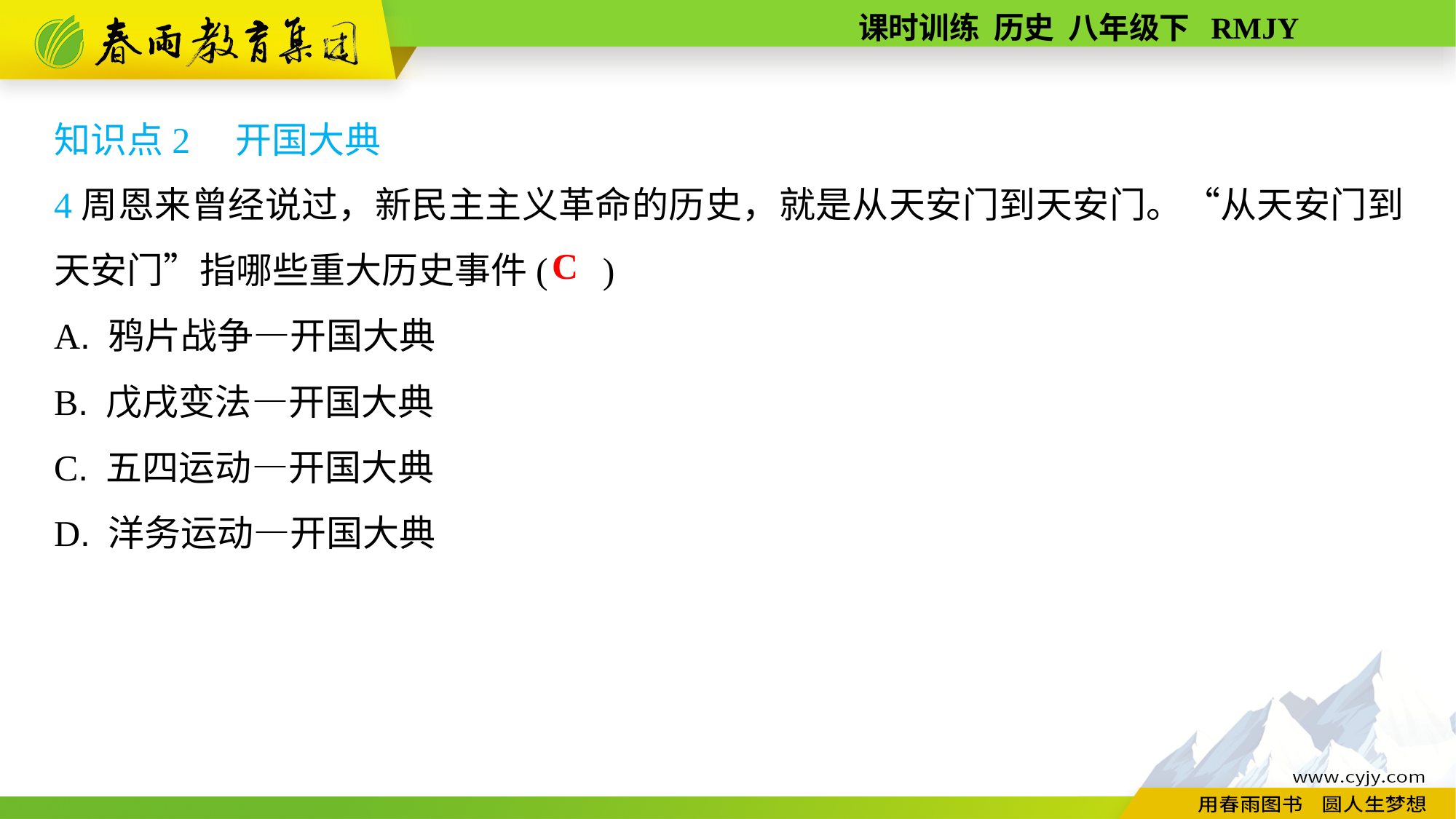

知识点2　开国大典
4周恩来曾经说过，新民主主义革命的历史，就是从天安门到天安门。“从天安门到天安门”指哪些重大历史事件(      )
A. 鸦片战争—开国大典
B. 戊戌变法—开国大典
C. 五四运动—开国大典
D. 洋务运动—开国大典
C